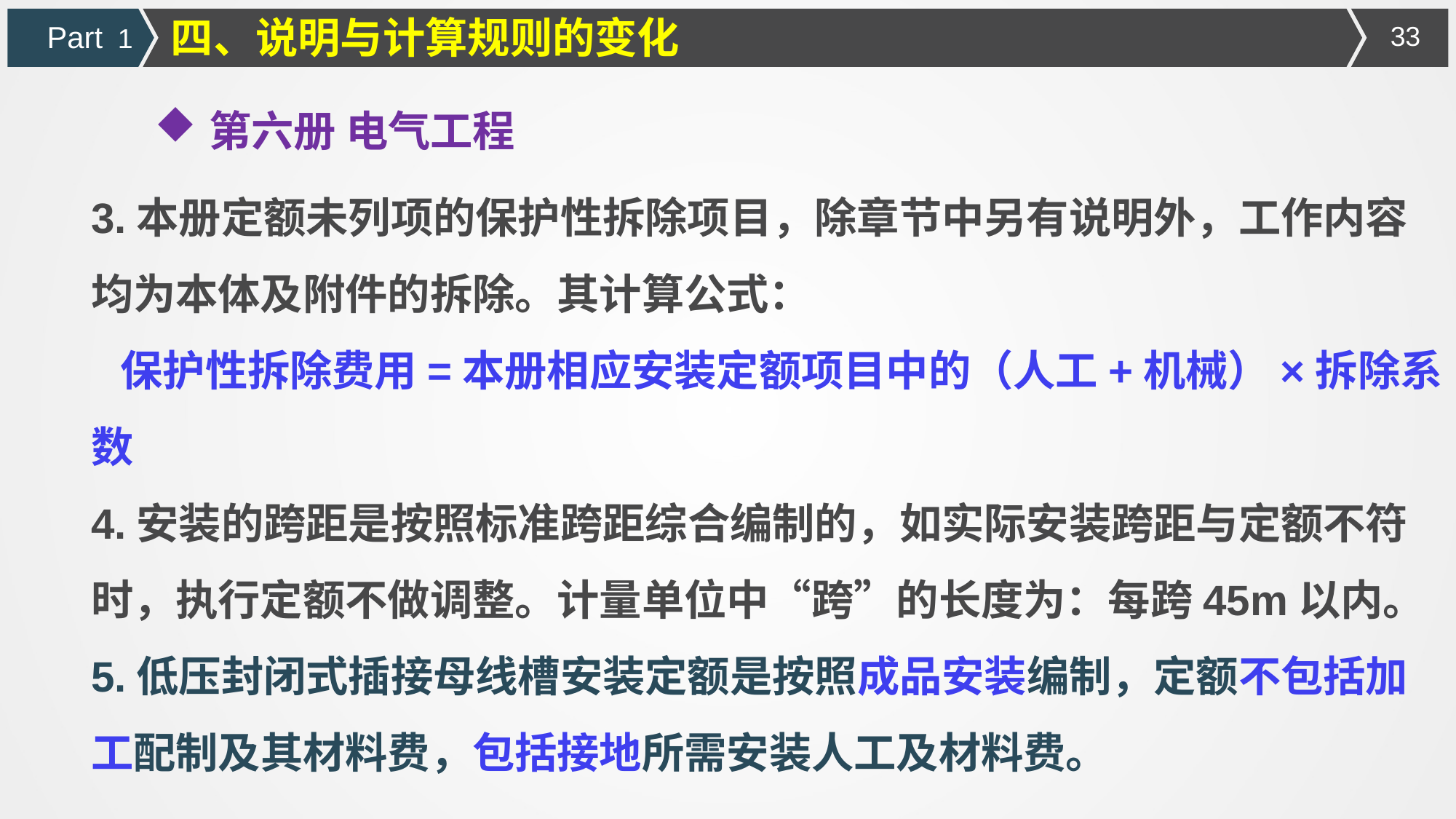

四、说明与计算规则的变化
Part  1
第六册 电气工程
3.本册定额未列项的保护性拆除项目，除章节中另有说明外，工作内容均为本体及附件的拆除。其计算公式：
  保护性拆除费用=本册相应安装定额项目中的（人工+机械）×拆除系数
4.安装的跨距是按照标准跨距综合编制的，如实际安装跨距与定额不符时，执行定额不做调整。计量单位中“跨”的长度为：每跨45m以内。
5.低压封闭式插接母线槽安装定额是按照成品安装编制，定额不包括加工配制及其材料费，包括接地所需安装人工及材料费。